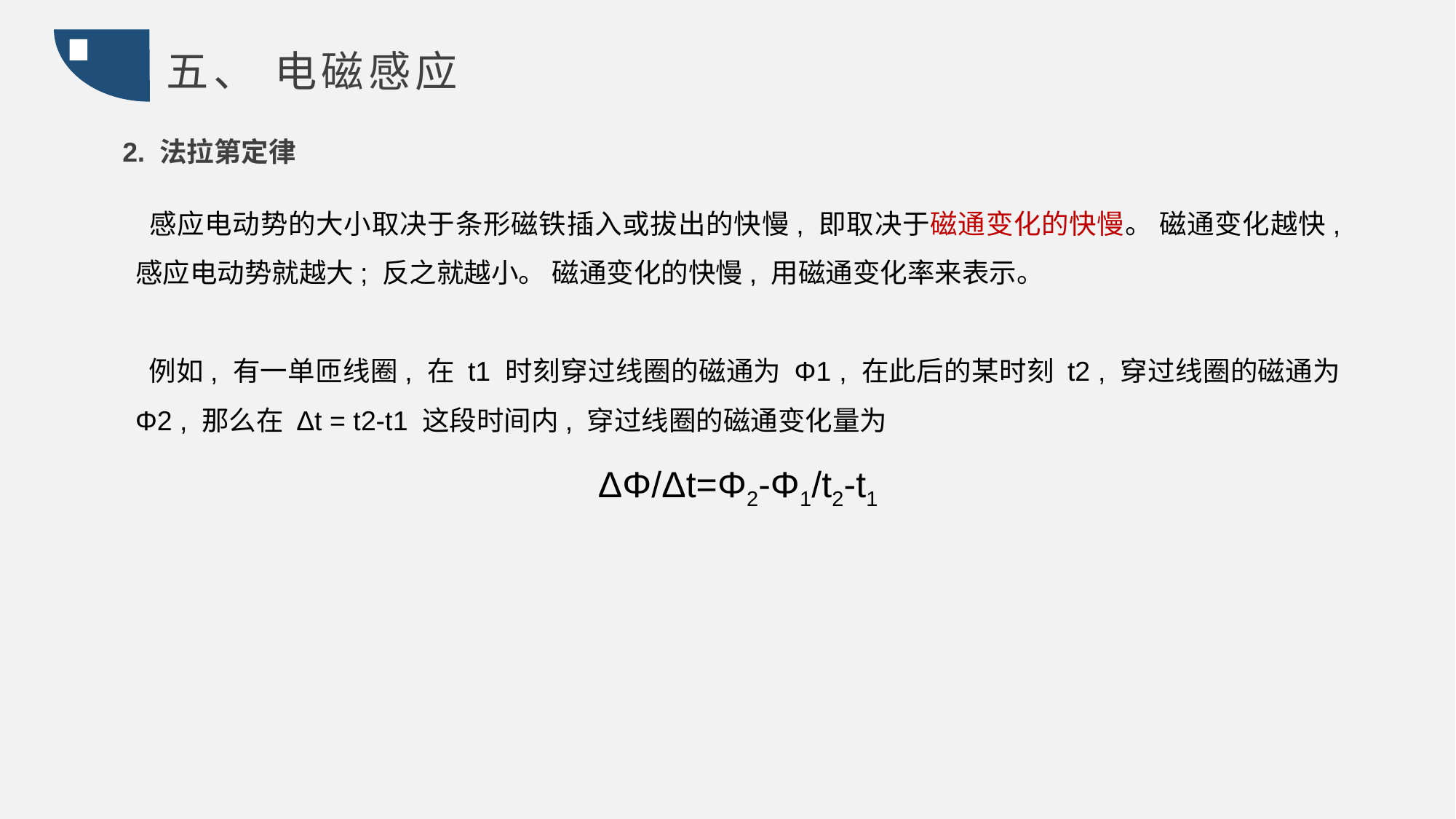

五、 电磁感应
2. 法拉第定律
 感应电动势的大小取决于条形磁铁插入或拔出的快慢, 即取决于磁通变化的快慢。 磁通变化越快, 感应电动势就越大; 反之就越小。 磁通变化的快慢, 用磁通变化率来表示。

 例如, 有一单匝线圈, 在 t1 时刻穿过线圈的磁通为 Φ1 , 在此后的某时刻 t2 , 穿过线圈的磁通为 Φ2 , 那么在 Δt = t2-t1 这段时间内, 穿过线圈的磁通变化量为
ΔΦ/Δt=Φ2-Φ1/t2-t1